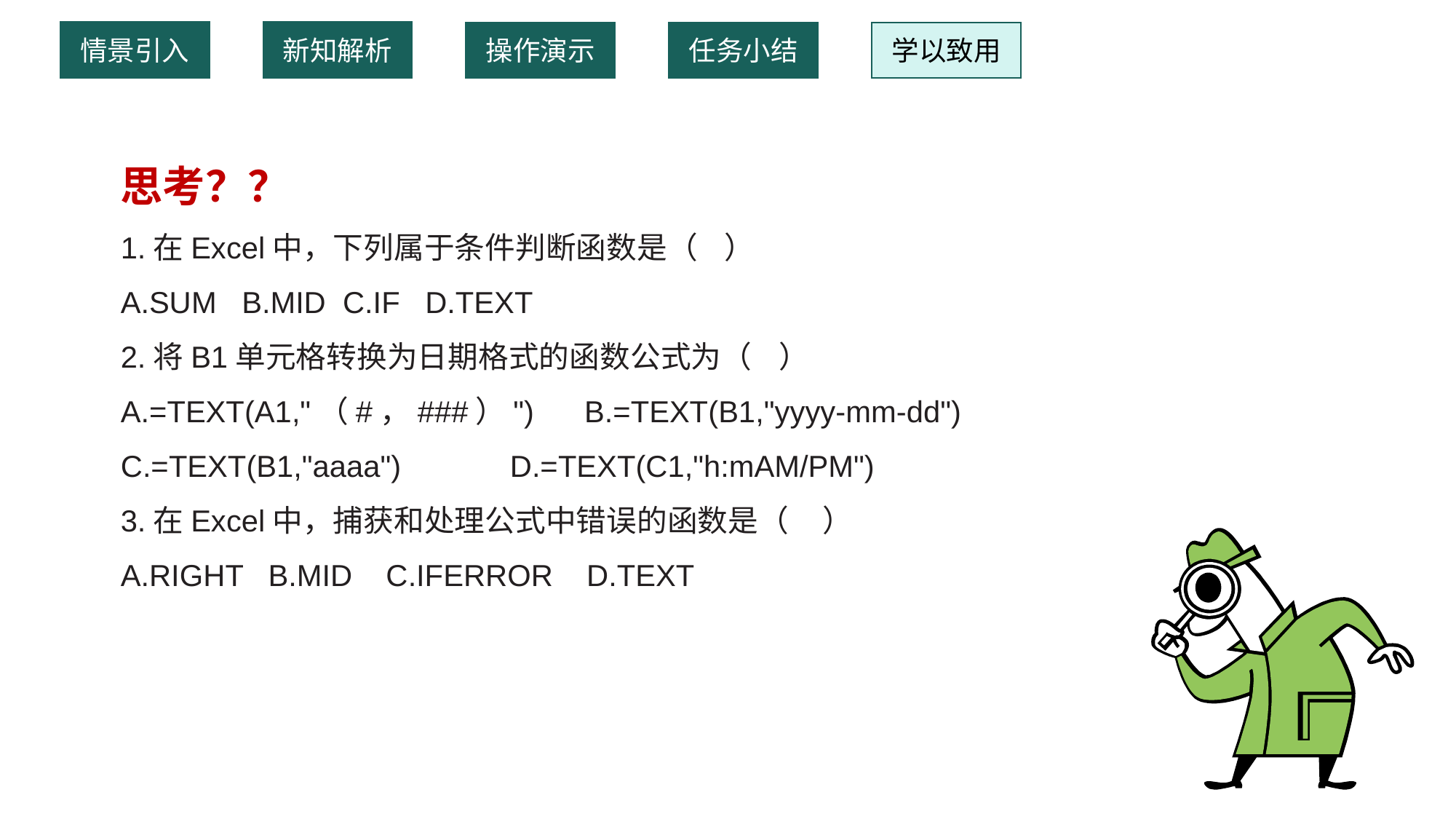

情景引入
新知解析
操作演示
任务小结
学以致用
思考？？
1.在Excel中，下列属于条件判断函数是（    ）
A.SUM   B.MID  C.IF   D.TEXT
2.将B1单元格转换为日期格式的函数公式为（    ）
A.=TEXT(A1,"（#，###）")      B.=TEXT(B1,"yyyy-mm-dd")
C.=TEXT(B1,"aaaa")             D.=TEXT(C1,"h:mAM/PM")
3.在Excel中，捕获和处理公式中错误的函数是（     ）
A.RIGHT   B.MID    C.IFERROR    D.TEXT